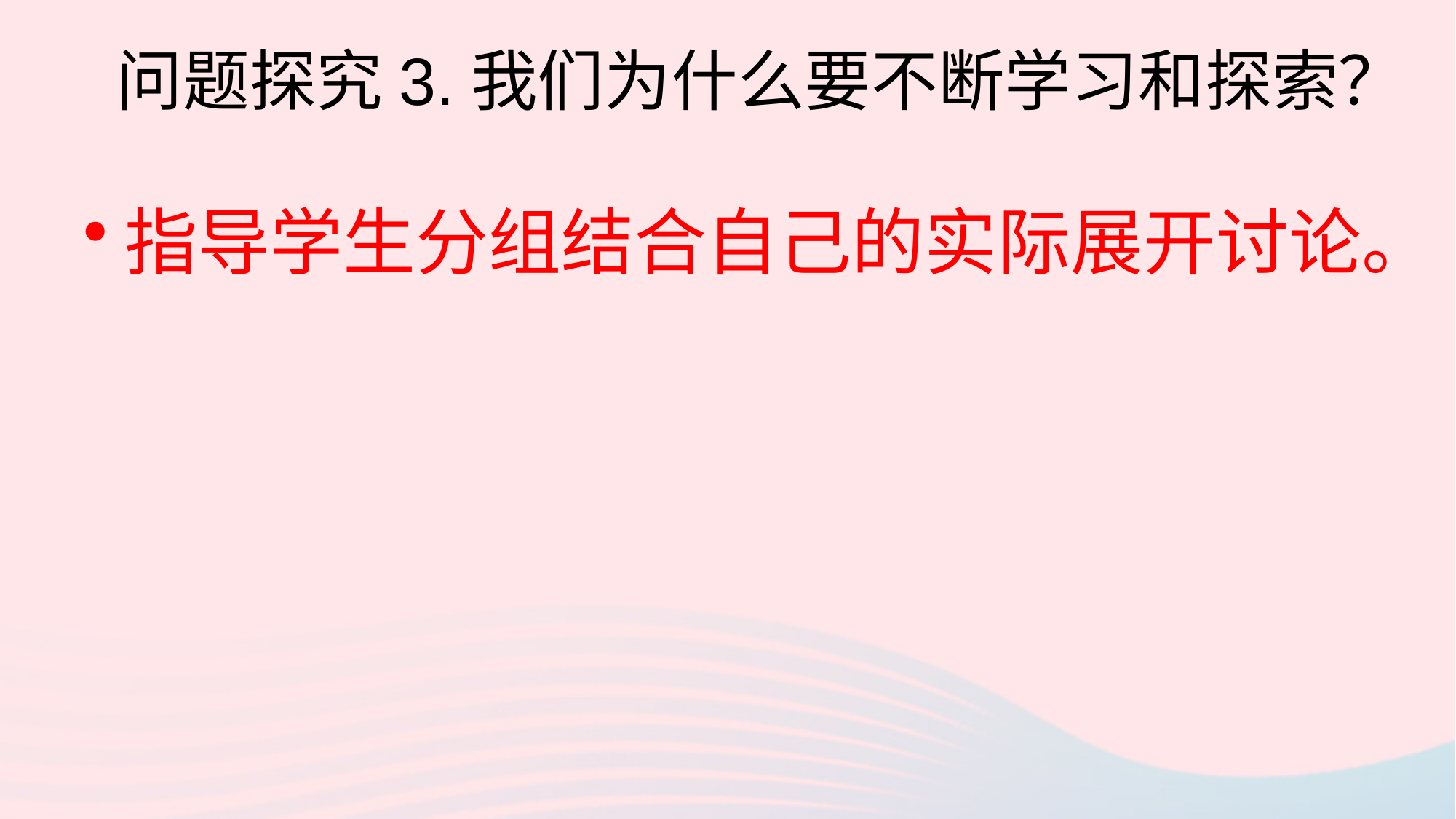

# 问题探究3.我们为什么要不断学习和探索？
指导学生分组结合自己的实际展开讨论。